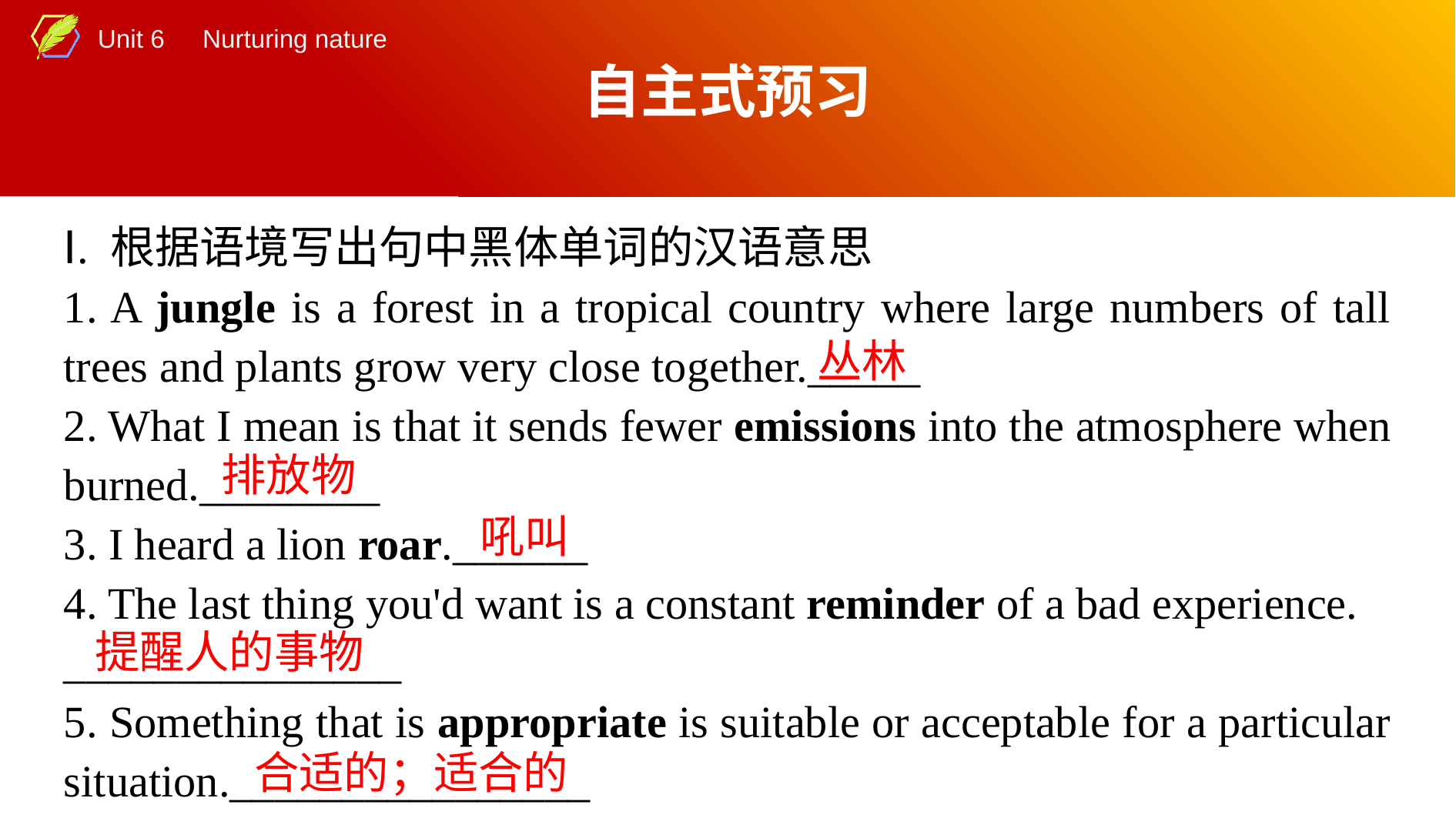

自主式预习
Ⅰ. 根据语境写出句中黑体单词的汉语意思
1. A jungle is a forest in a tropical country where large numbers of tall trees and plants grow very close together._____
2. What I mean is that it sends fewer emissions into the atmosphere when burned.________
3. I heard a lion roar.______
4. The last thing you'd want is a constant reminder of a bad experience.
_______________
5. Something that is appropriate is suitable or acceptable for a particular situation.________________
丛林
排放物
吼叫
提醒人的事物
合适的；适合的